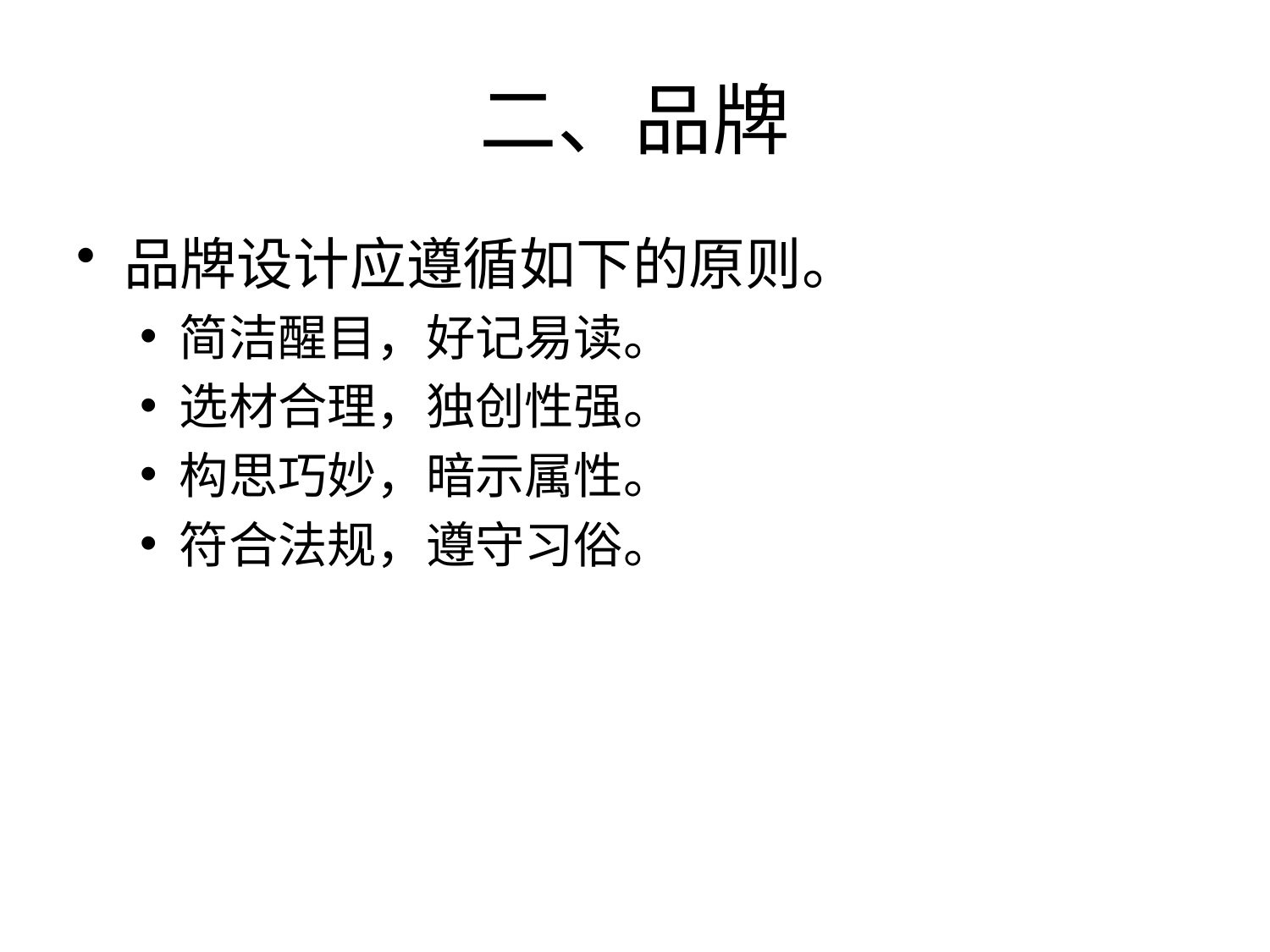

# 二、品牌
品牌设计应遵循如下的原则。
简洁醒目，好记易读。
选材合理，独创性强。
构思巧妙，暗示属性。
符合法规，遵守习俗。